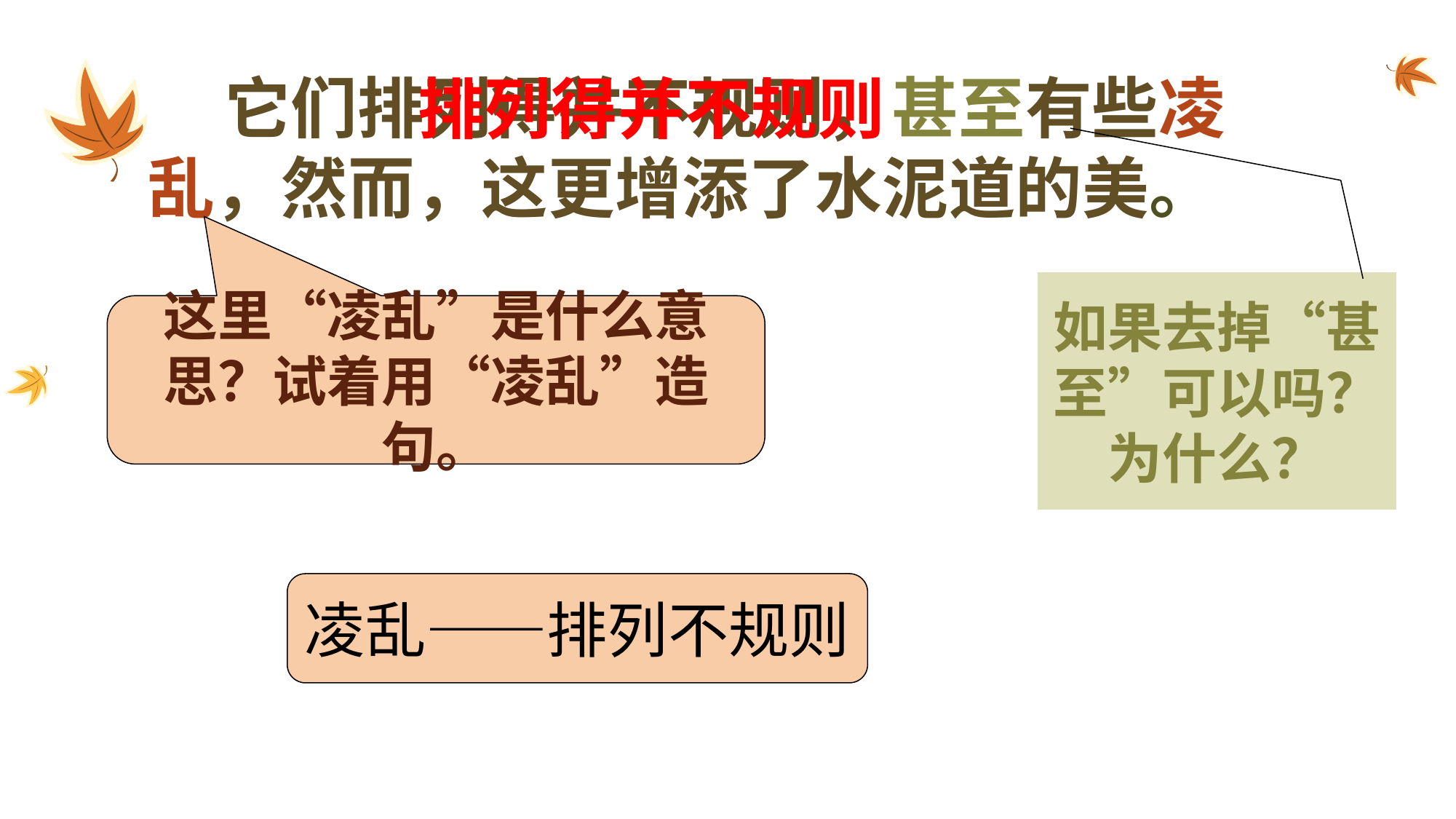

它们排列得并不规则，甚至有些凌乱，然而，这更增添了水泥道的美。
排列得并不规则
如果去掉“甚至”可以吗？为什么？
这里“凌乱”是什么意思？试着用“凌乱”造句。

凌乱——排列不规则